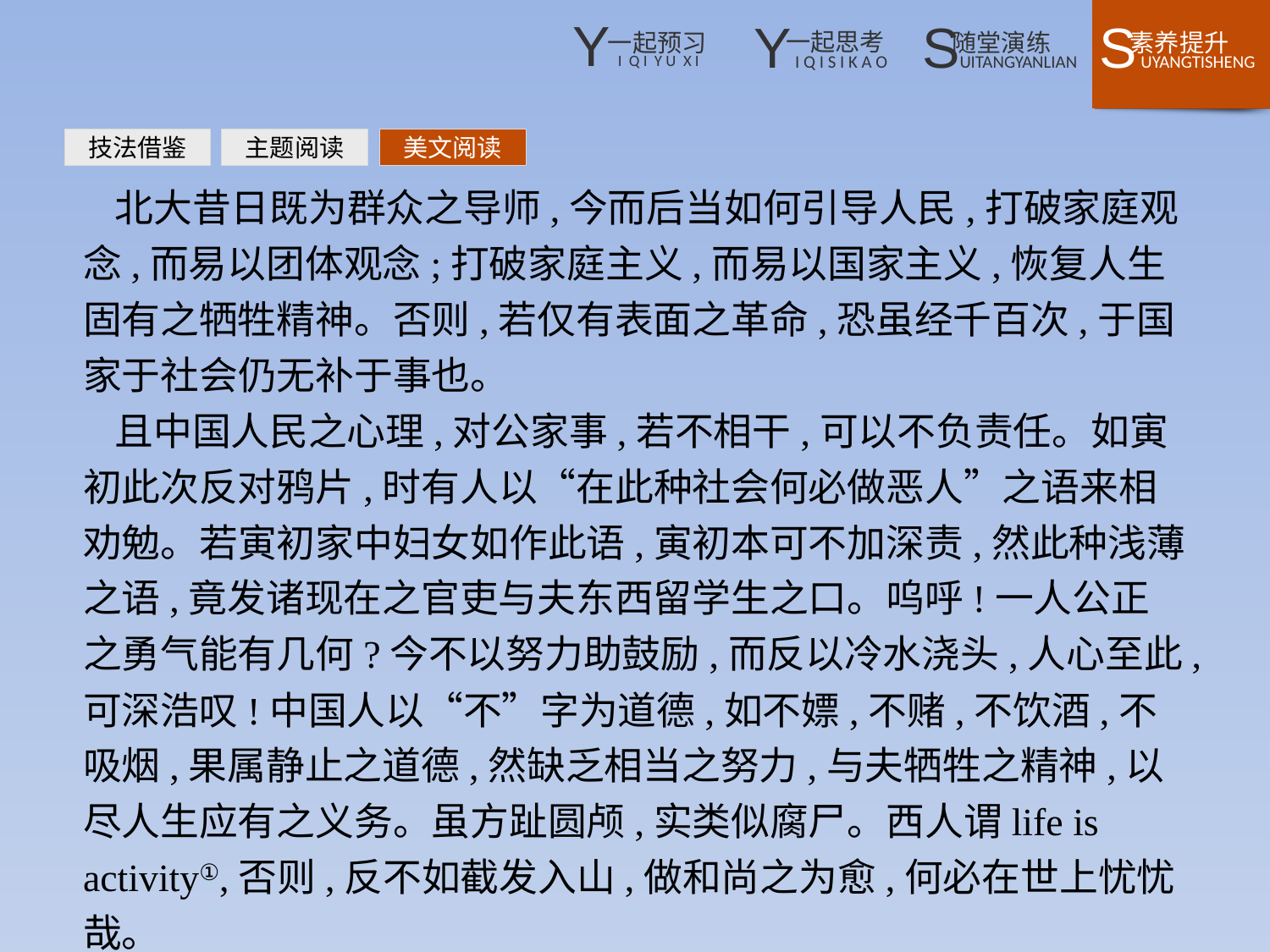

技法借鉴
主题阅读
美文阅读
北大昔日既为群众之导师,今而后当如何引导人民,打破家庭观念,而易以团体观念;打破家庭主义,而易以国家主义,恢复人生固有之牺牲精神。否则,若仅有表面之革命,恐虽经千百次,于国家于社会仍无补于事也。
且中国人民之心理,对公家事,若不相干,可以不负责任。如寅初此次反对鸦片,时有人以“在此种社会何必做恶人”之语来相劝勉。若寅初家中妇女如作此语,寅初本可不加深责,然此种浅薄之语,竟发诸现在之官吏与夫东西留学生之口。呜呼!一人公正之勇气能有几何?今不以努力助鼓励,而反以冷水浇头,人心至此,可深浩叹!中国人以“不”字为道德,如不嫖,不赌,不饮酒,不吸烟,果属静止之道德,然缺乏相当之努力,与夫牺牲之精神,以尽人生应有之义务。虽方趾圆颅,实类似腐尸。西人谓life is activity①,否则,反不如截发入山,做和尚之为愈,何必在世上忧忧哉。